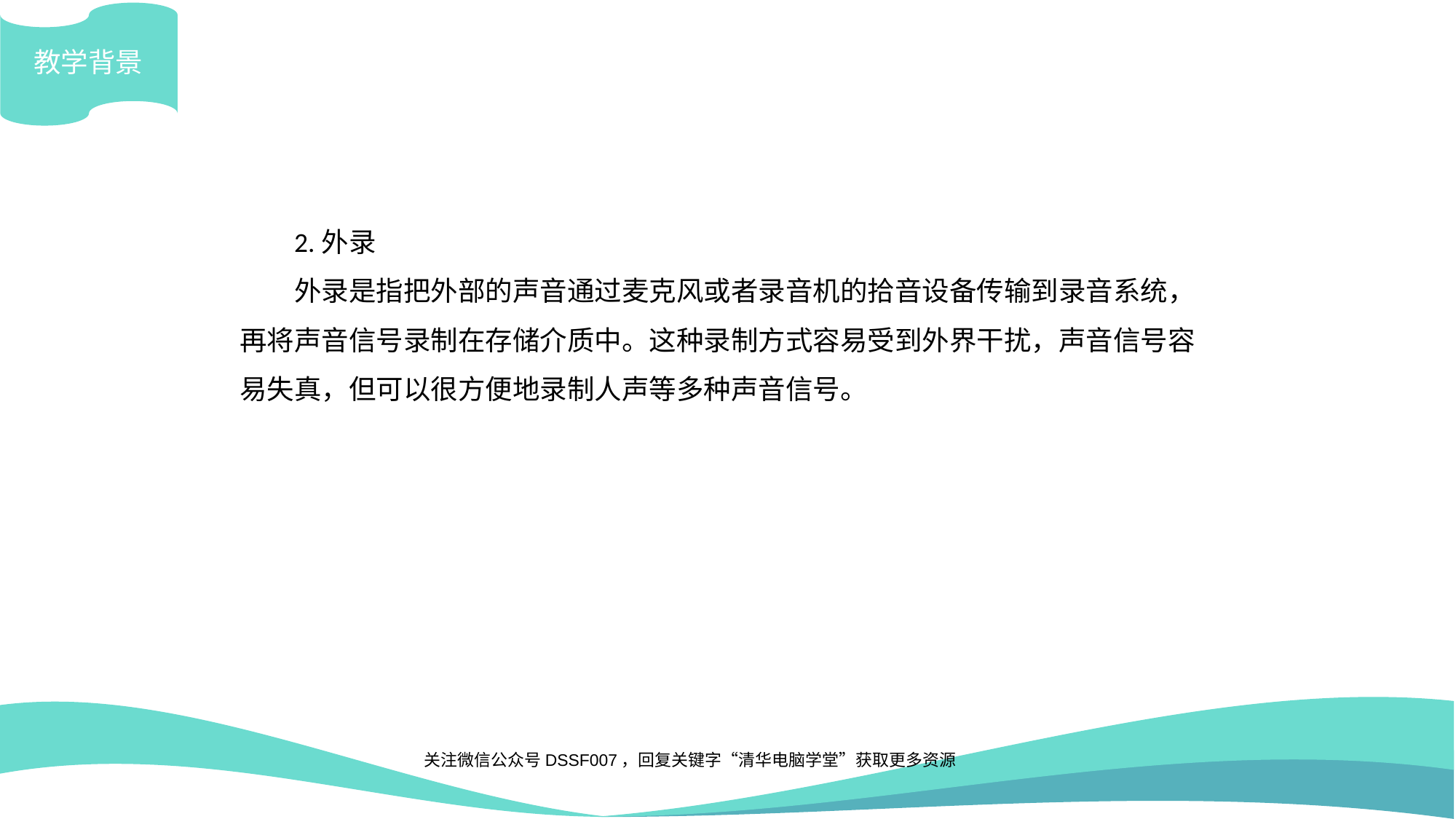

教学背景
2.外录
外录是指把外部的声音通过麦克风或者录音机的拾音设备传输到录音系统，再将声音信号录制在存储介质中。这种录制方式容易受到外界干扰，声音信号容易失真，但可以很方便地录制人声等多种声音信号。